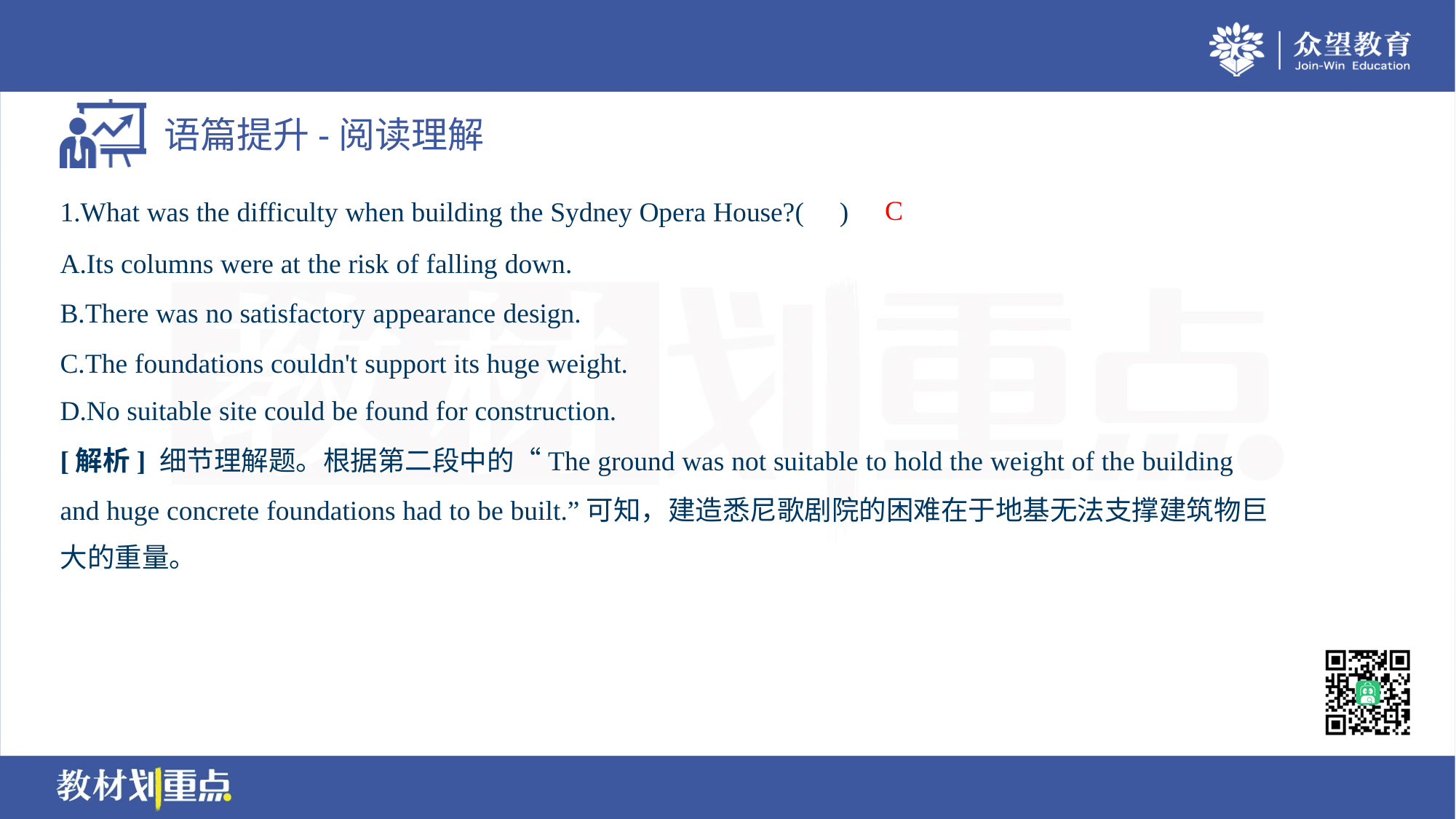

C
1.What was the difficulty when building the Sydney Opera House?(     )
A.Its columns were at the risk of falling down.
B.There was no satisfactory appearance design.
C.The foundations couldn't support its huge weight.
D.No suitable site could be found for construction.
[解析] 细节理解题。根据第二段中的“The ground was not suitable to hold the weight of the building
and huge concrete foundations had to be built.”可知，建造悉尼歌剧院的困难在于地基无法支撑建筑物巨
大的重量。